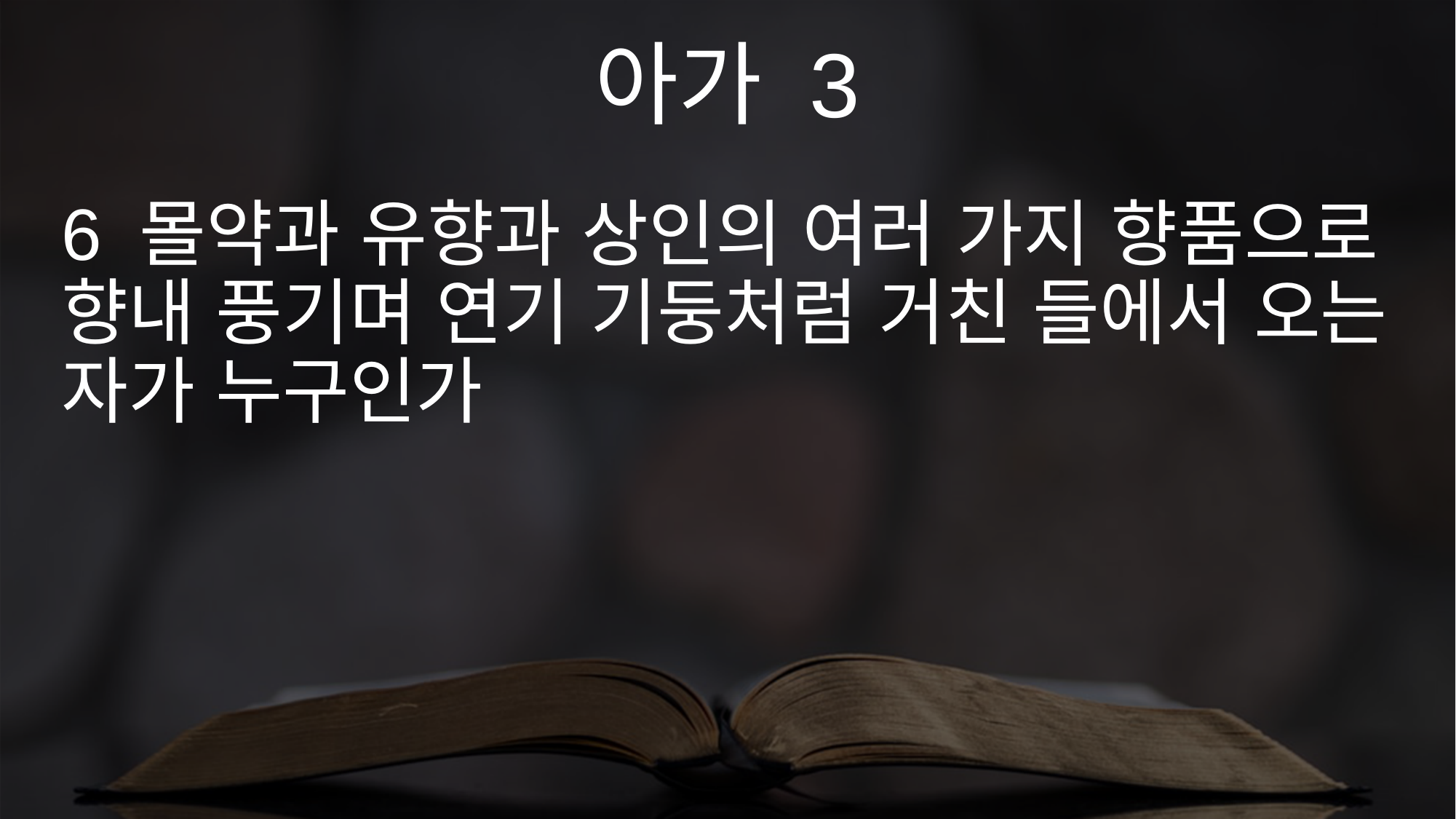

아가 3
6 몰약과 유향과 상인의 여러 가지 향품으로 향내 풍기며 연기 기둥처럼 거친 들에서 오는 자가 누구인가